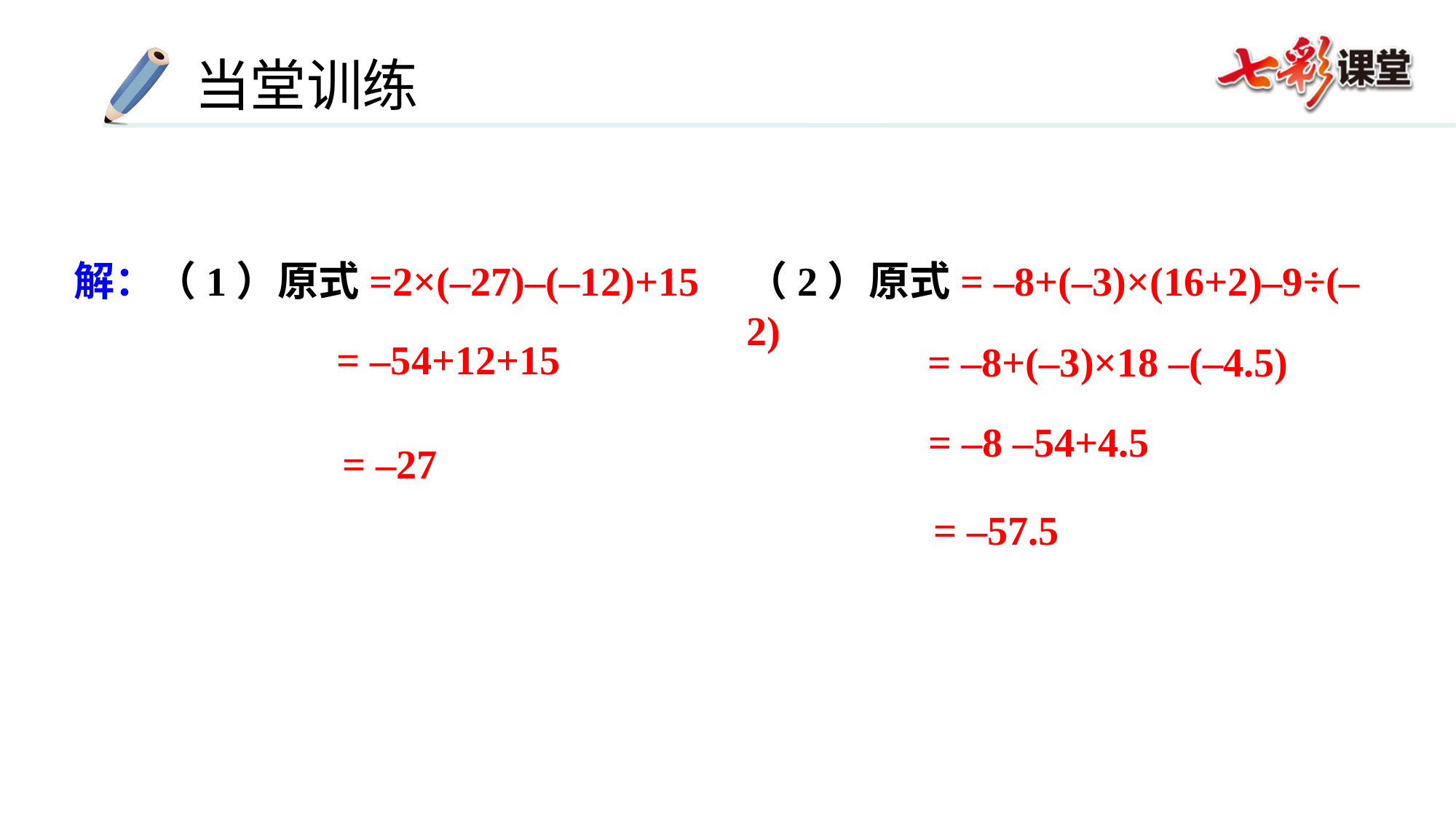

解：（1）原式=2×(–27)–(–12)+15
（2）原式= –8+(–3)×(16+2)–9÷(–2)
= –54+12+15
= –8+(–3)×18 –(–4.5)
= –8 –54+4.5
= –27
= –57.5